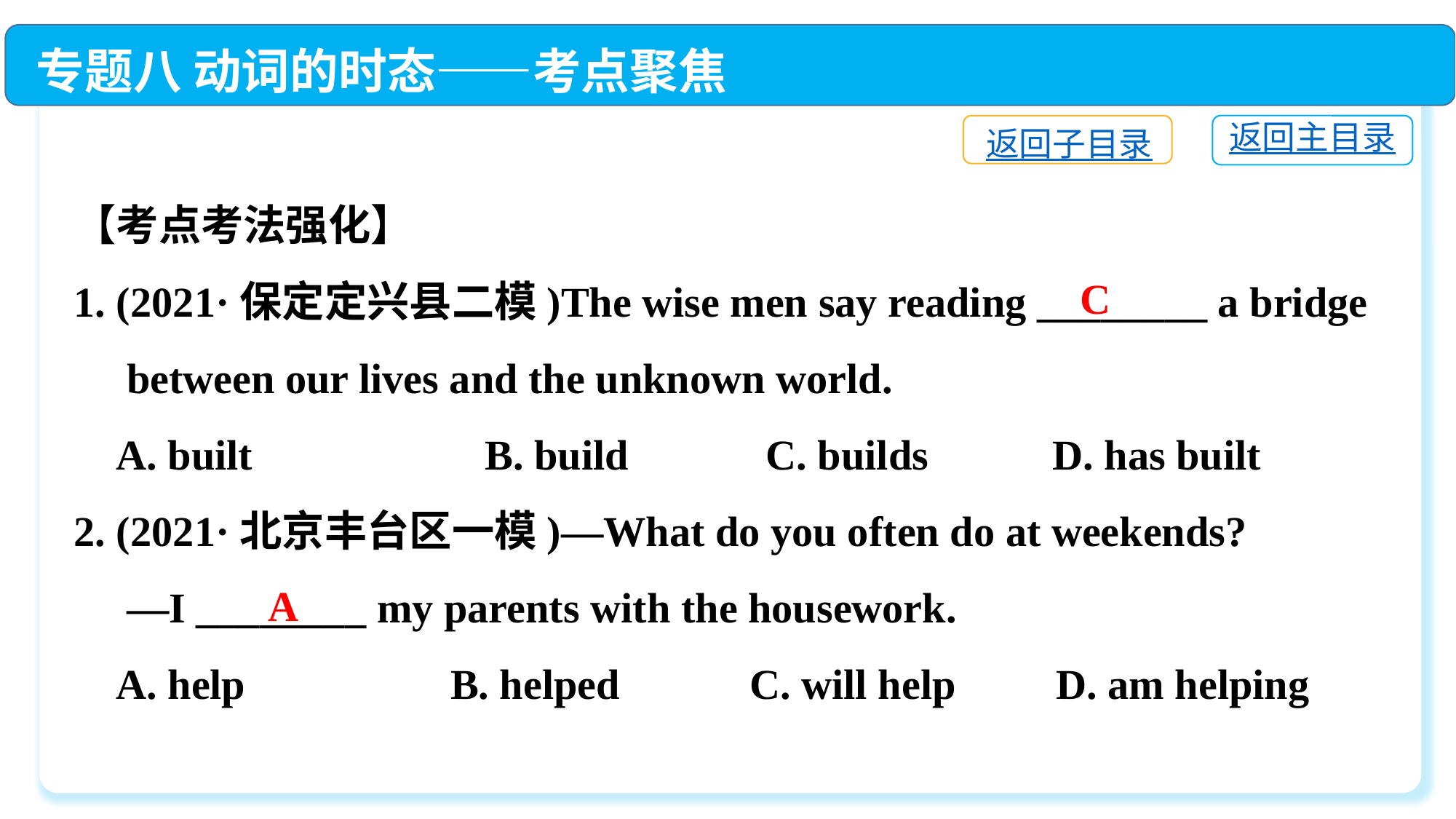

专题八 动词的时态——考点聚焦

返回主目录

返回子目录
【考点考法强化】
1. (2021·保定定兴县二模)The wise men say reading ________ a bridge
     between our lives and the unknown world.
    A. built　　　　　B. build             C. builds	          D. has built
2. (2021·北京丰台区一模)—What do you often do at weekends?
     —I ________ my parents with the housework.
    A. help	               B. helped	  C. will help	D. am helping
C
A